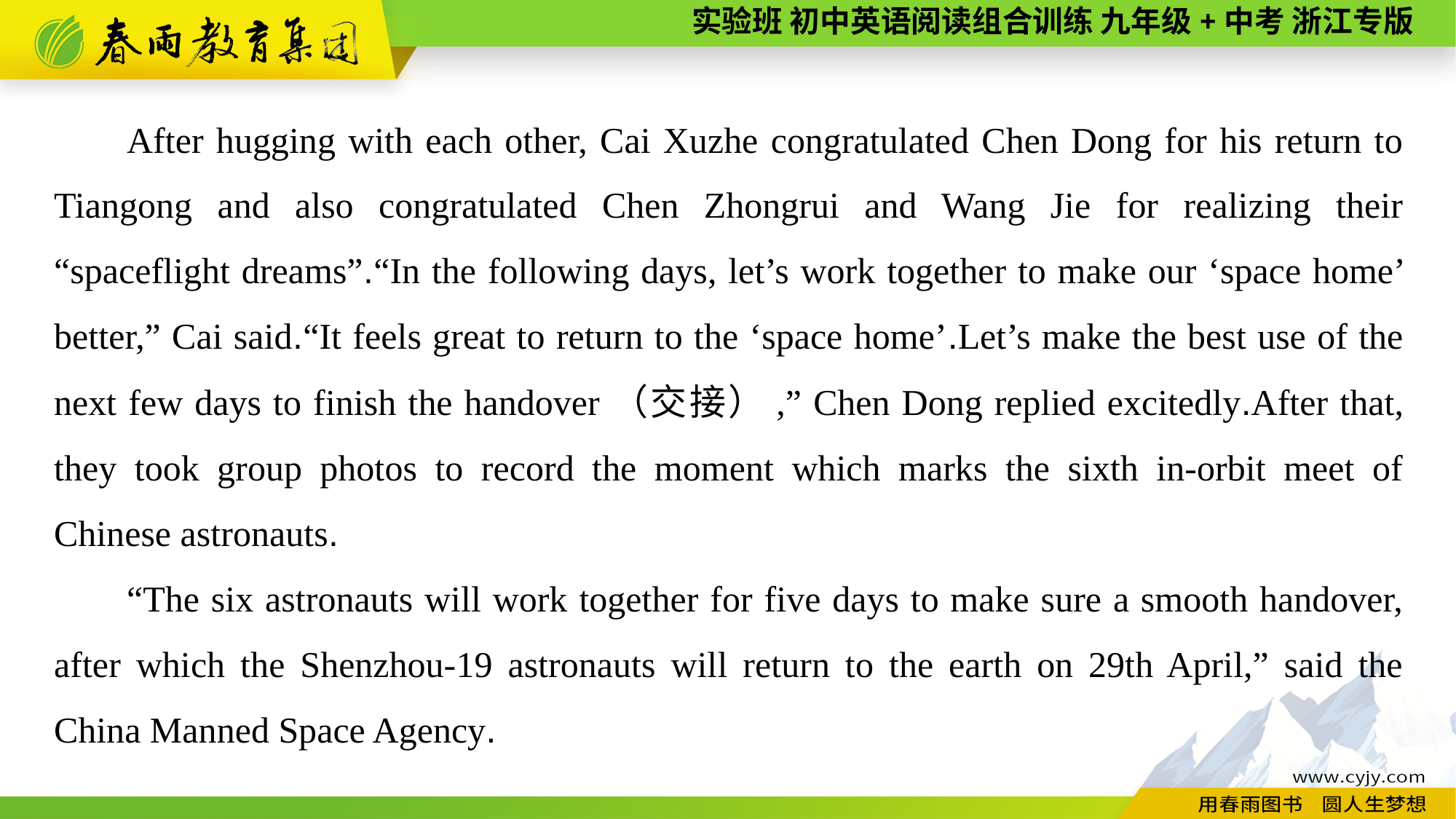

After hugging with each other, Cai Xuzhe congratulated Chen Dong for his return to Tiangong and also congratulated Chen Zhongrui and Wang Jie for realizing their “spaceflight dreams”.“In the following days, let’s work together to make our ‘space home’ better,” Cai said.“It feels great to return to the ‘space home’.Let’s make the best use of the next few days to finish the handover（交接）,” Chen Dong replied excitedly.After that, they took group photos to record the moment which marks the sixth in-orbit meet of Chinese astronauts.
“The six astronauts will work together for five days to make sure a smooth handover, after which the Shenzhou-19 astronauts will return to the earth on 29th April,” said the China Manned Space Agency.